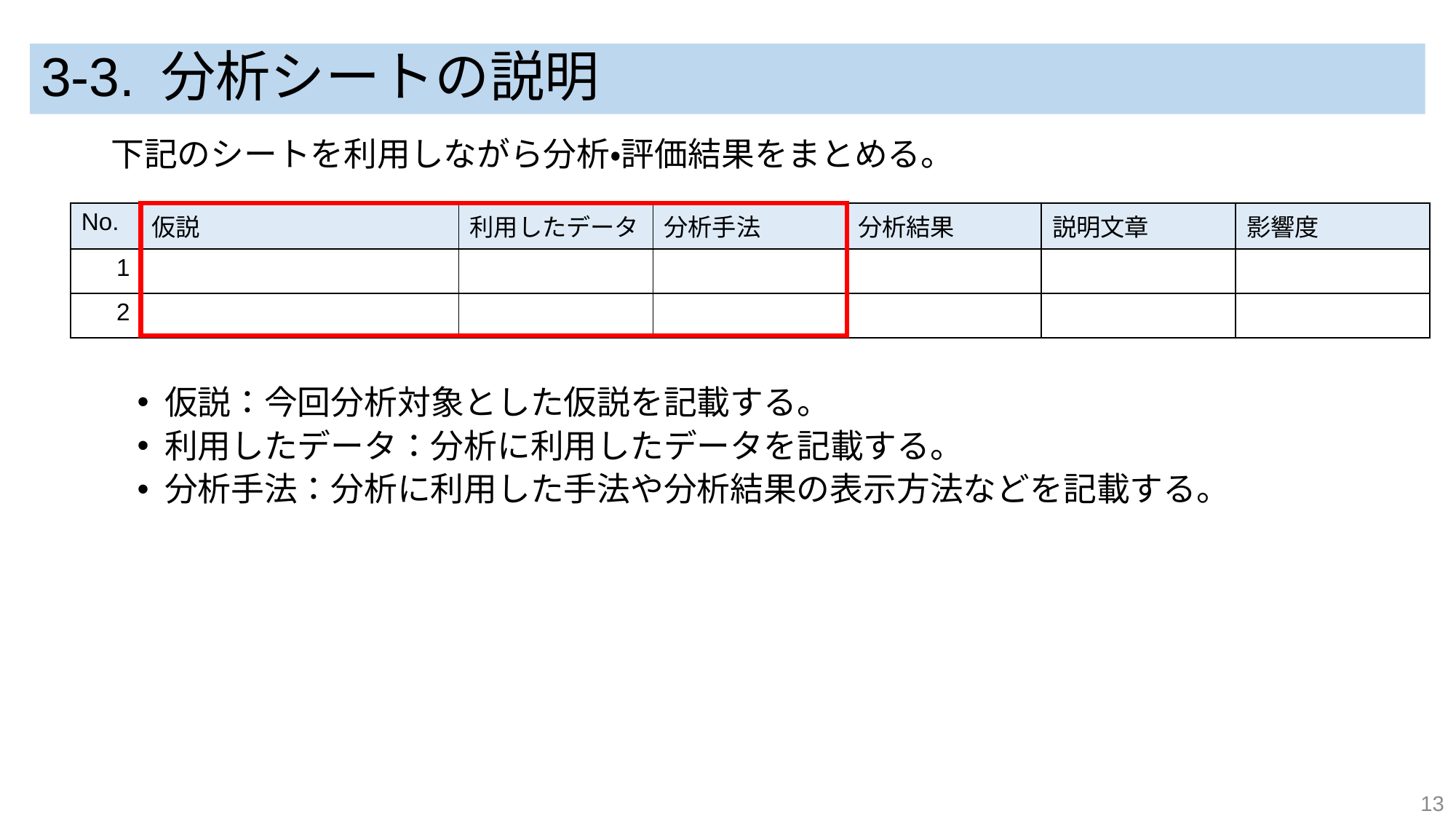

# 3-3. 分析シートの説明
下記のシートを利用しながら分析・評価結果をまとめる。

仮説：今回分析対象とした仮説を記載する。
利用したデータ：分析に利用したデータを記載する。
分析手法：分析に利用した手法や分析結果の表示方法などを記載する。
| No. | 仮説 | 利用したデータ | 分析手法 | 分析結果 | 説明文章 | 影響度 |
| --- | --- | --- | --- | --- | --- | --- |
| 1 |  |  |  |  |  |  |
| 2 |  |  |  |  |  |  |

13